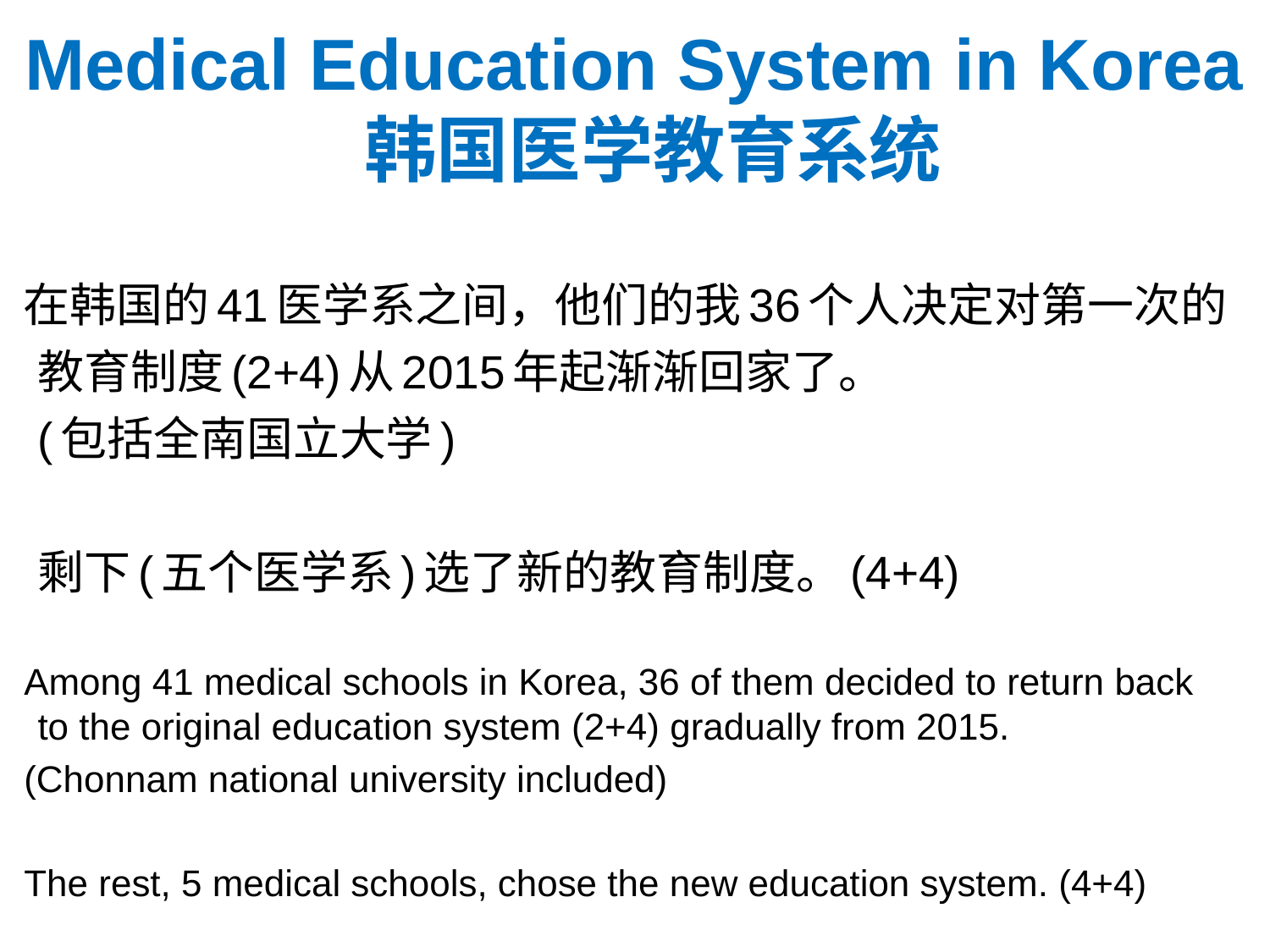

# Medical Education System in Korea 韩国医学教育系统
   在韩国的41医学系之间，他们的我36个人决定对第一次的教育制度(2+4)从2015年起渐渐回家了。
(包括全南国立大学)
剩下(五个医学系)选了新的教育制度。(4+4)

   Among 41 medical schools in Korea, 36 of them decided to return back to the original education system (2+4) gradually from 2015.
   (Chonnam national university included)

   The rest, 5 medical schools, chose the new education system. (4+4)